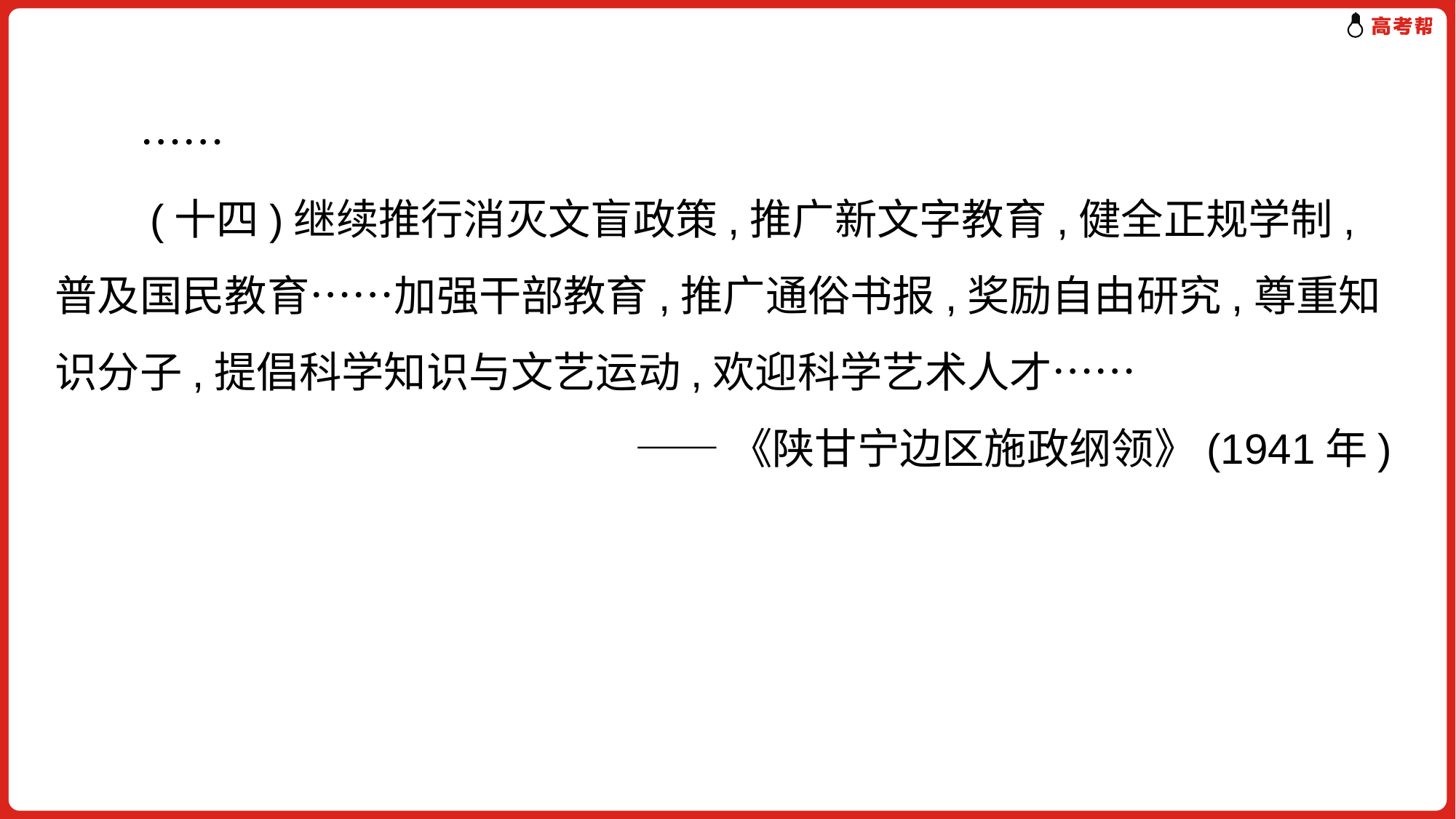

……
　　(十四)继续推行消灭文盲政策,推广新文字教育,健全正规学制,普及国民教育……加强干部教育,推广通俗书报,奖励自由研究,尊重知识分子,提倡科学知识与文艺运动,欢迎科学艺术人才……
——《陕甘宁边区施政纲领》(1941年)